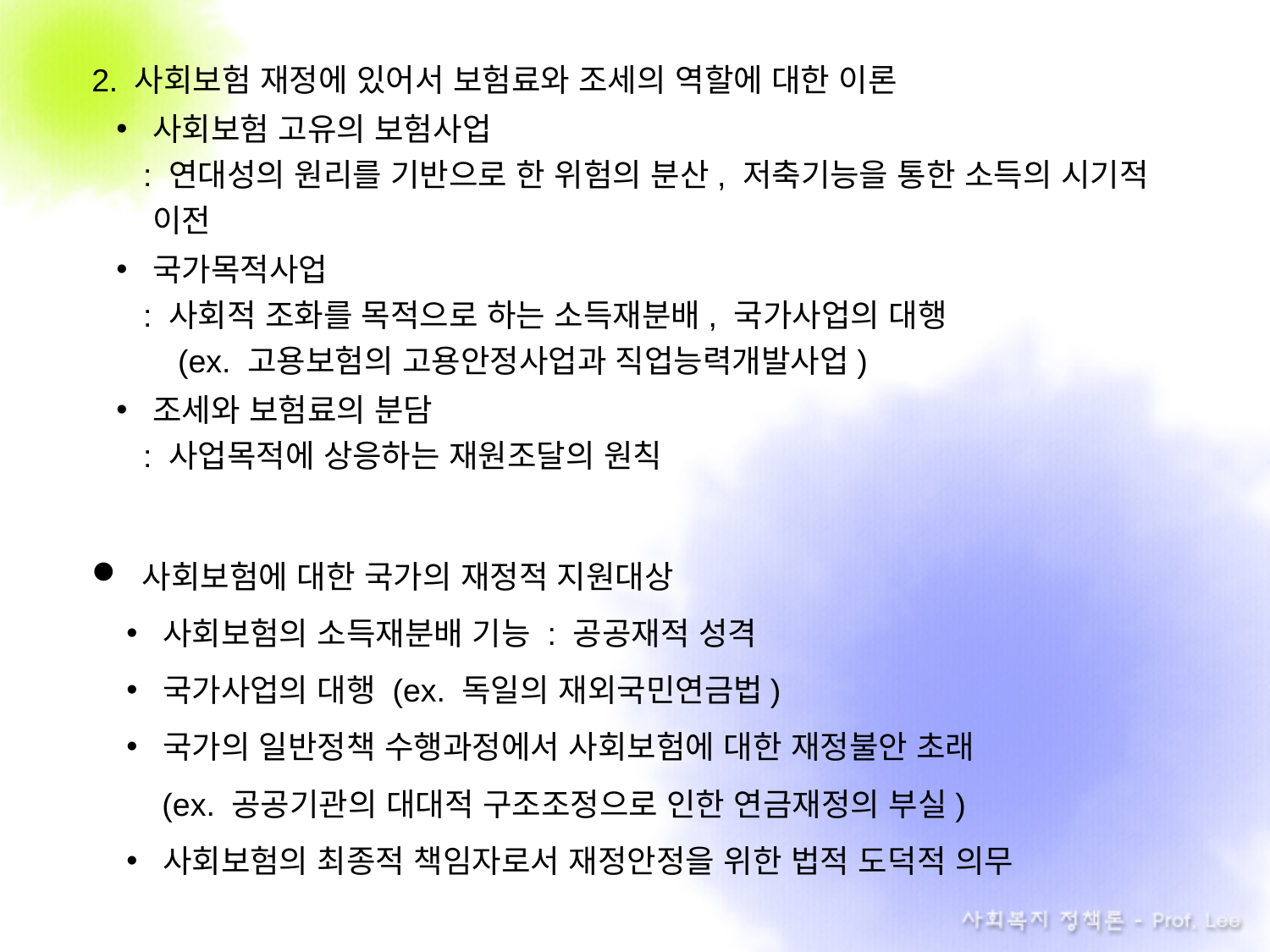

2. 사회보험 재정에 있어서 보험료와 조세의 역할에 대한 이론
사회보험 고유의 보험사업
   : 연대성의 원리를 기반으로 한 위험의 분산, 저축기능을 통한 소득의 시기적 이전
국가목적사업
   : 사회적 조화를 목적으로 하는 소득재분배, 국가사업의 대행
  (ex. 고용보험의 고용안정사업과 직업능력개발사업)
조세와 보험료의 분담
   : 사업목적에 상응하는 재원조달의 원칙

사회보험에 대한 국가의 재정적 지원대상
사회보험의 소득재분배 기능 : 공공재적 성격
국가사업의 대행 (ex. 독일의 재외국민연금법)
국가의 일반정책 수행과정에서 사회보험에 대한 재정불안 초래
    (ex. 공공기관의 대대적 구조조정으로 인한 연금재정의 부실)
사회보험의 최종적 책임자로서 재정안정을 위한 법적 도덕적 의무